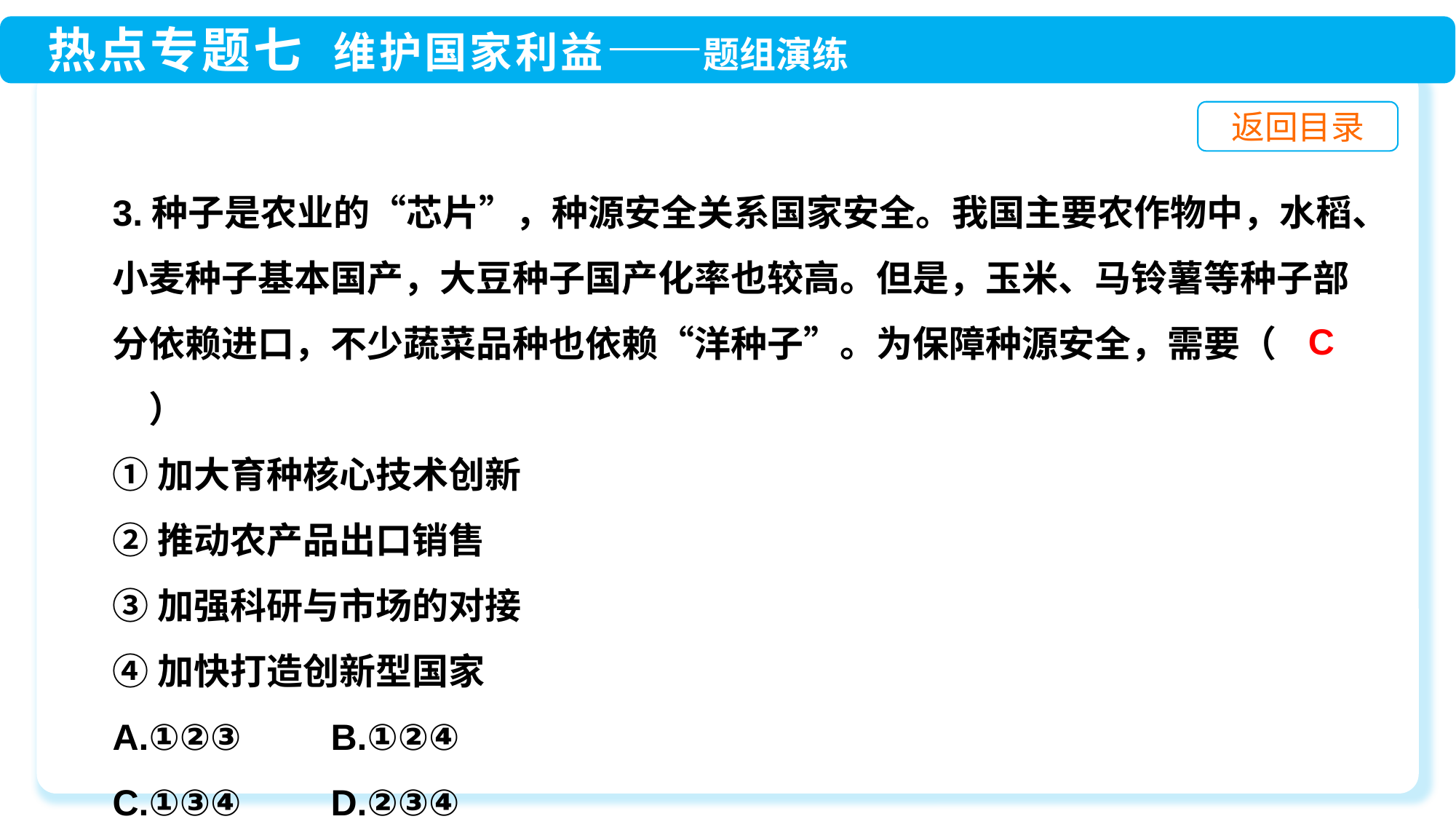

3.种子是农业的“芯片”，种源安全关系国家安全。我国主要农作物中，水稻、小麦种子基本国产，大豆种子国产化率也较高。但是，玉米、马铃薯等种子部分依赖进口，不少蔬菜品种也依赖“洋种子”。为保障种源安全，需要（　　）
①加大育种核心技术创新
②推动农产品出口销售
③加强科研与市场的对接
④加快打造创新型国家
A.①②③	B.①②④
C.①③④	D.②③④
C